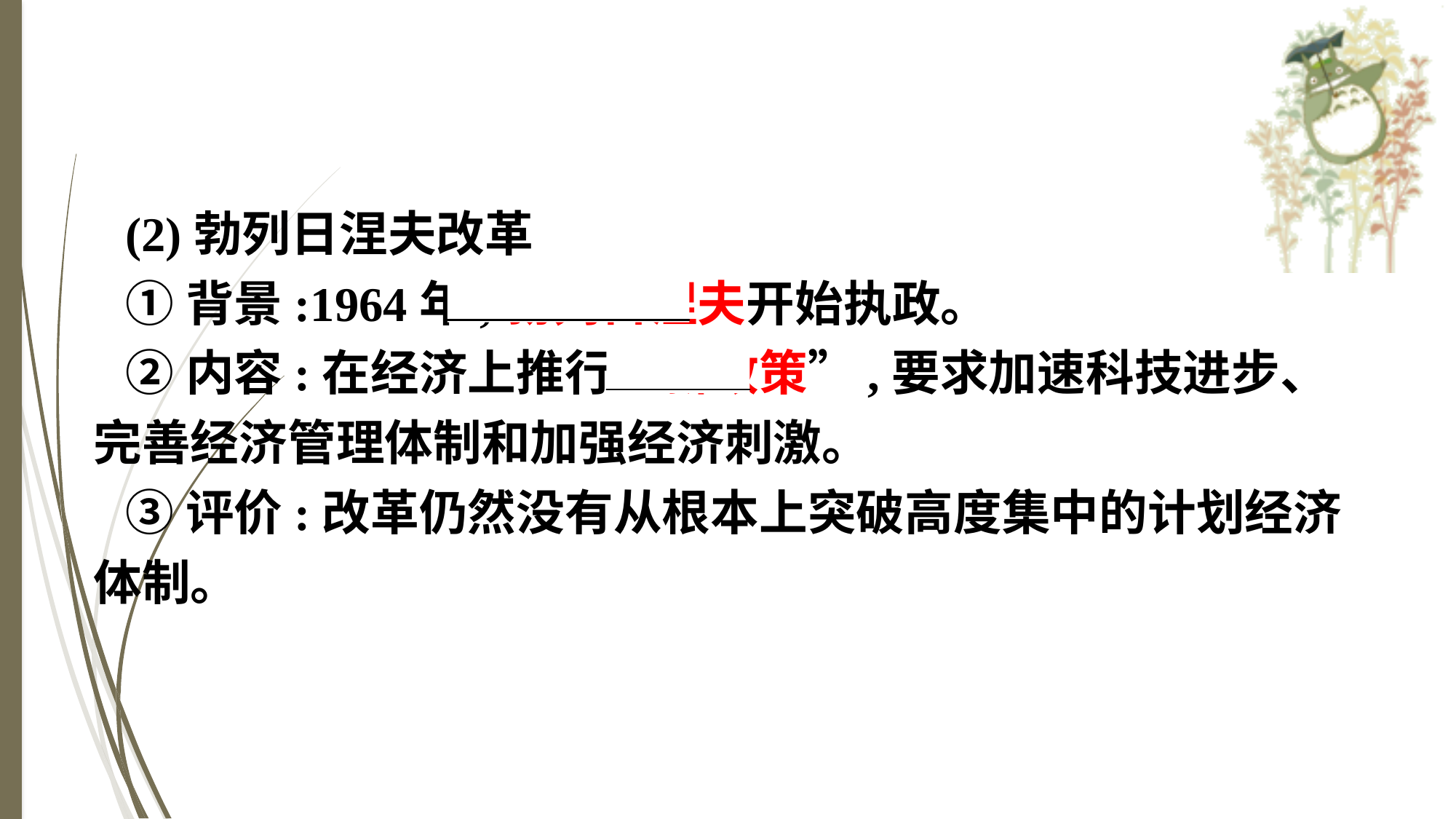

(2)勃列日涅夫改革
①背景:1964年,勃列日涅夫开始执政。
②内容:在经济上推行“新政策”,要求加速科技进步、完善经济管理体制和加强经济刺激。
③评价:改革仍然没有从根本上突破高度集中的计划经济体制。